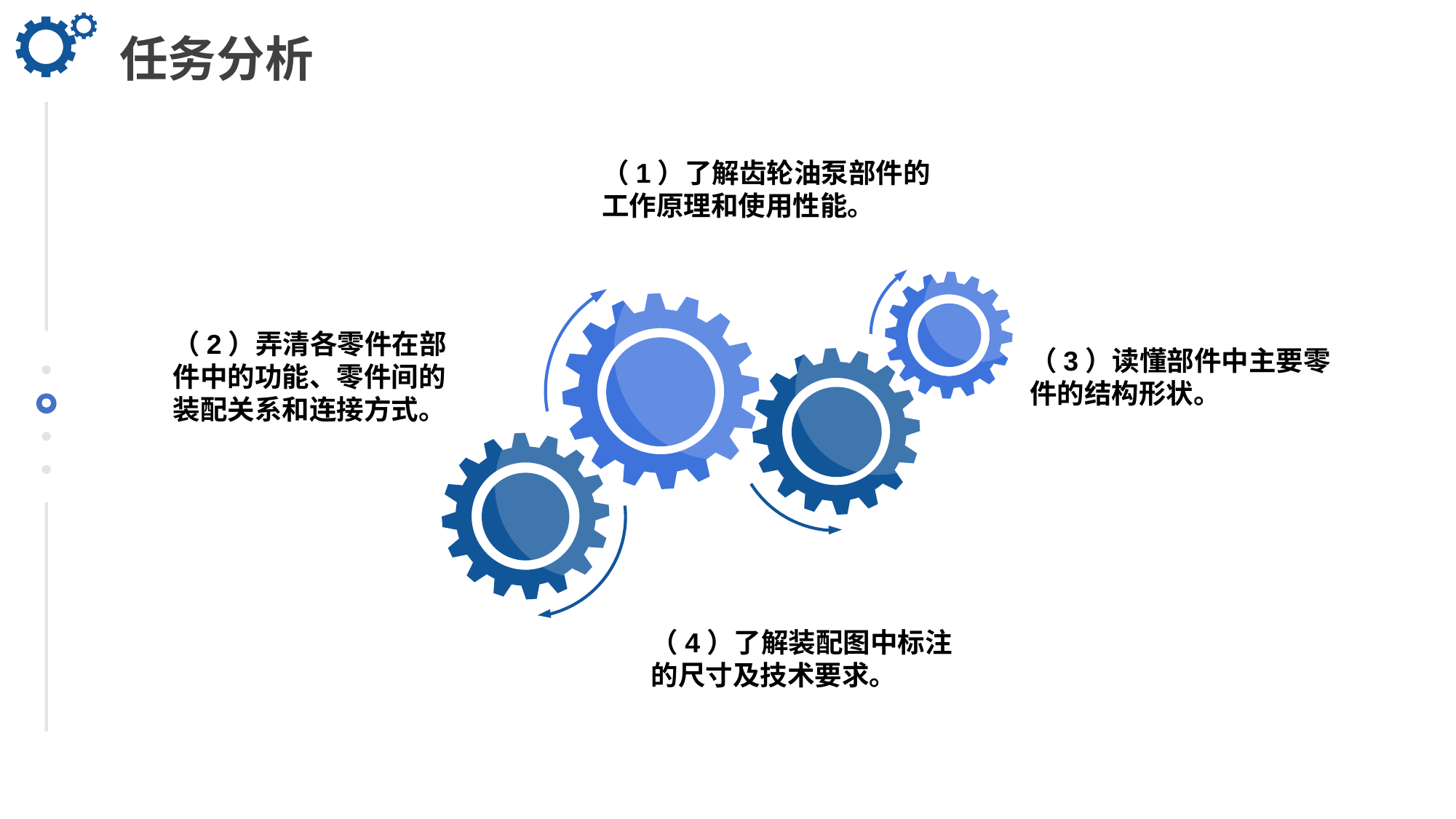

任务分析
（1）了解齿轮油泵部件的工作原理和使用性能。

（2）弄清各零件在部件中的功能、零件间的装配关系和连接方式。
（3）读懂部件中主要零件的结构形状。
（4）了解装配图中标注的尺寸及技术要求。
5